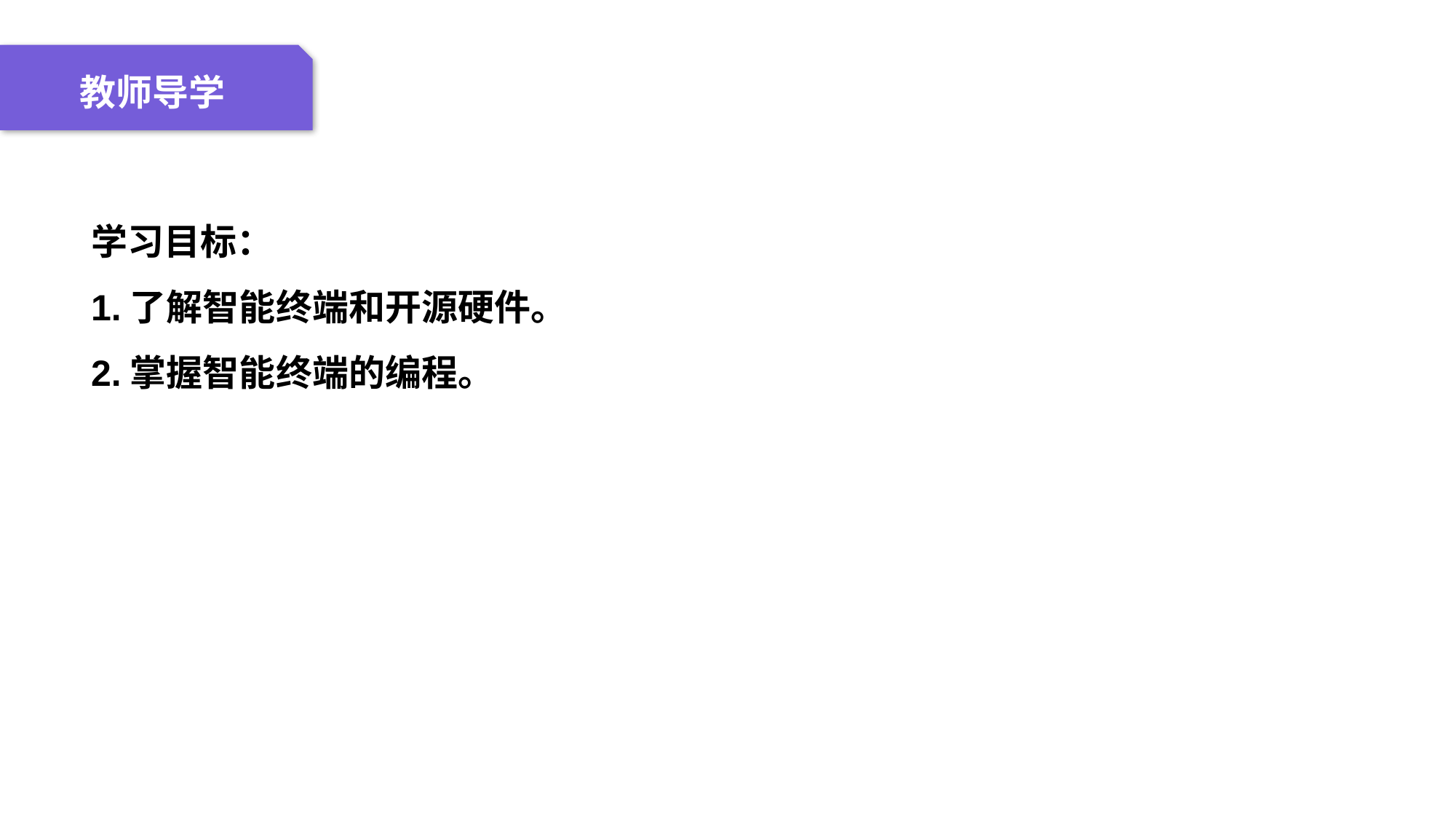

04 名词解释
01 准备过程
02 整体结构
03 重点说明
教师导学
学习目标：
1.了解智能终端和开源硬件。
2.掌握智能终端的编程。